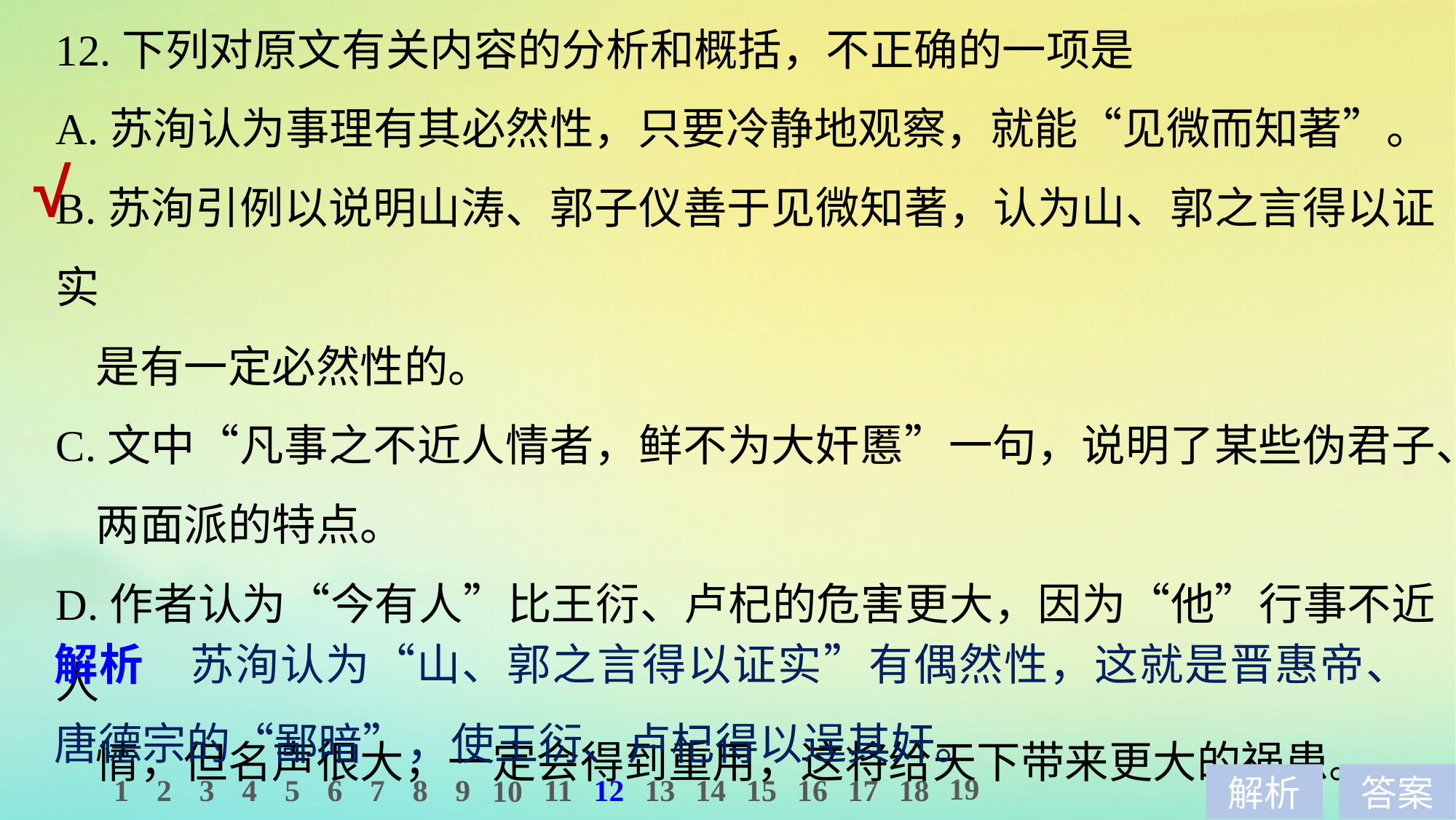

12.下列对原文有关内容的分析和概括，不正确的一项是
A.苏洵认为事理有其必然性，只要冷静地观察，就能“见微而知著”。
B.苏洵引例以说明山涛、郭子仪善于见微知著，认为山、郭之言得以证实
   是有一定必然性的。
C.文中“凡事之不近人情者，鲜不为大奸慝”一句，说明了某些伪君子、
   两面派的特点。
D.作者认为“今有人”比王衍、卢杞的危害更大，因为“他”行事不近人
   情，但名声很大，一定会得到重用，这将给天下带来更大的祸患。
√
解析　苏洵认为“山、郭之言得以证实”有偶然性，这就是晋惠帝、唐德宗的“鄙暗”，使王衍、卢杞得以逞其奸。
19
1
2
3
4
5
6
7
8
9
11
12
13
14
15
16
17
18
10
解析
答案